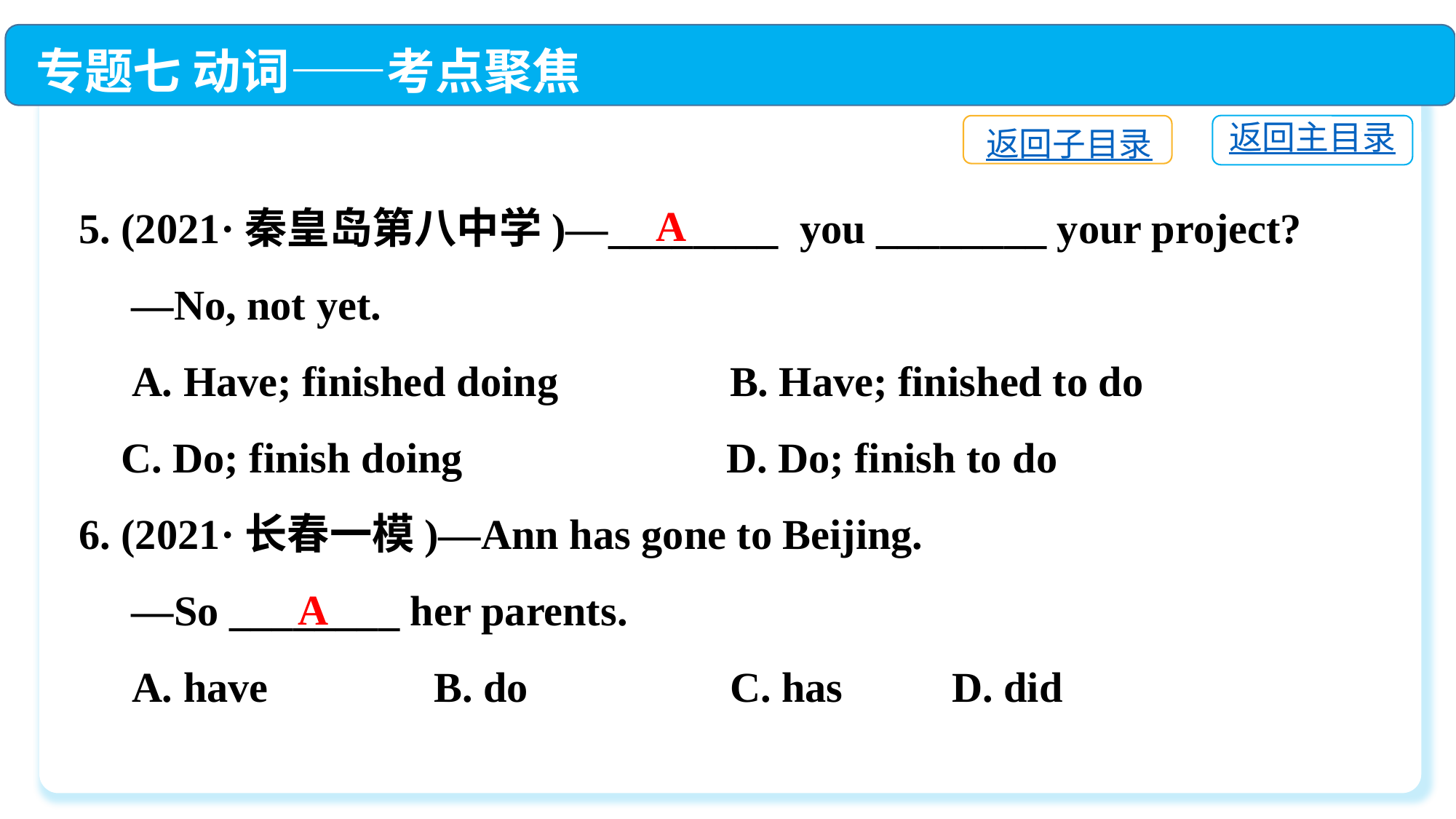

专题七 动词——考点聚焦

返回主目录

返回子目录
5. (2021·秦皇岛第八中学)—________  you ________ your project?
     —No, not yet.
     A. Have; finished doing	          B. Have; finished to do
    C. Do; finish doing	                    D. Do; finish to do
6. (2021·长春一模)—Ann has gone to Beijing.
     —So ________ her parents.
     A. have	             B. do	          C. has	D. did
A

A